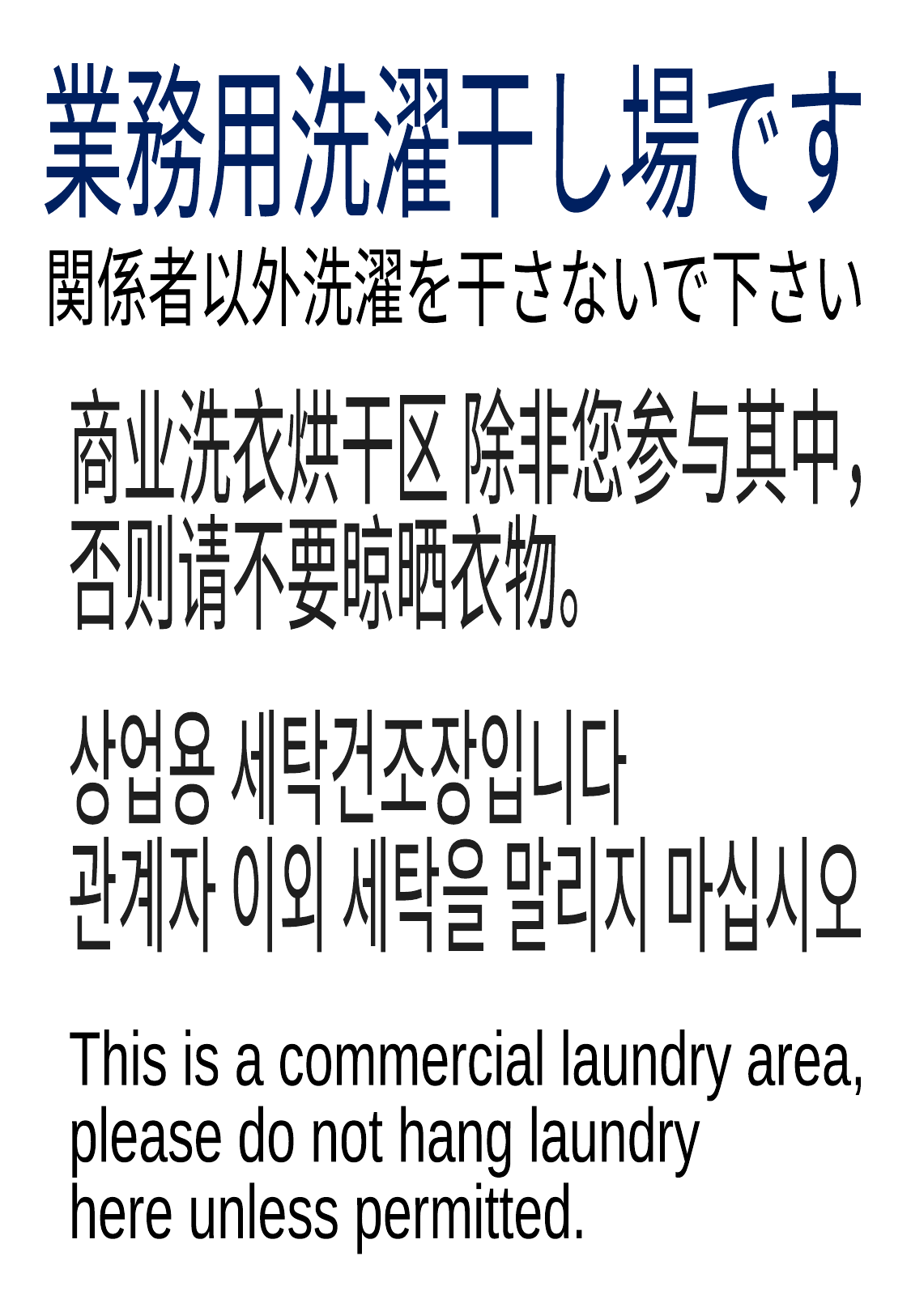

業務用洗濯干し場です
関係者以外洗濯を干さないで下さい
商业洗衣烘干区 除非您参与其中，
否则请不要晾晒衣物。
상업용 세탁건조장입니다
관계자 이외 세탁을 말리지 마십시오
This is a commercial laundry area,
please do not hang laundry
here unless permitted.